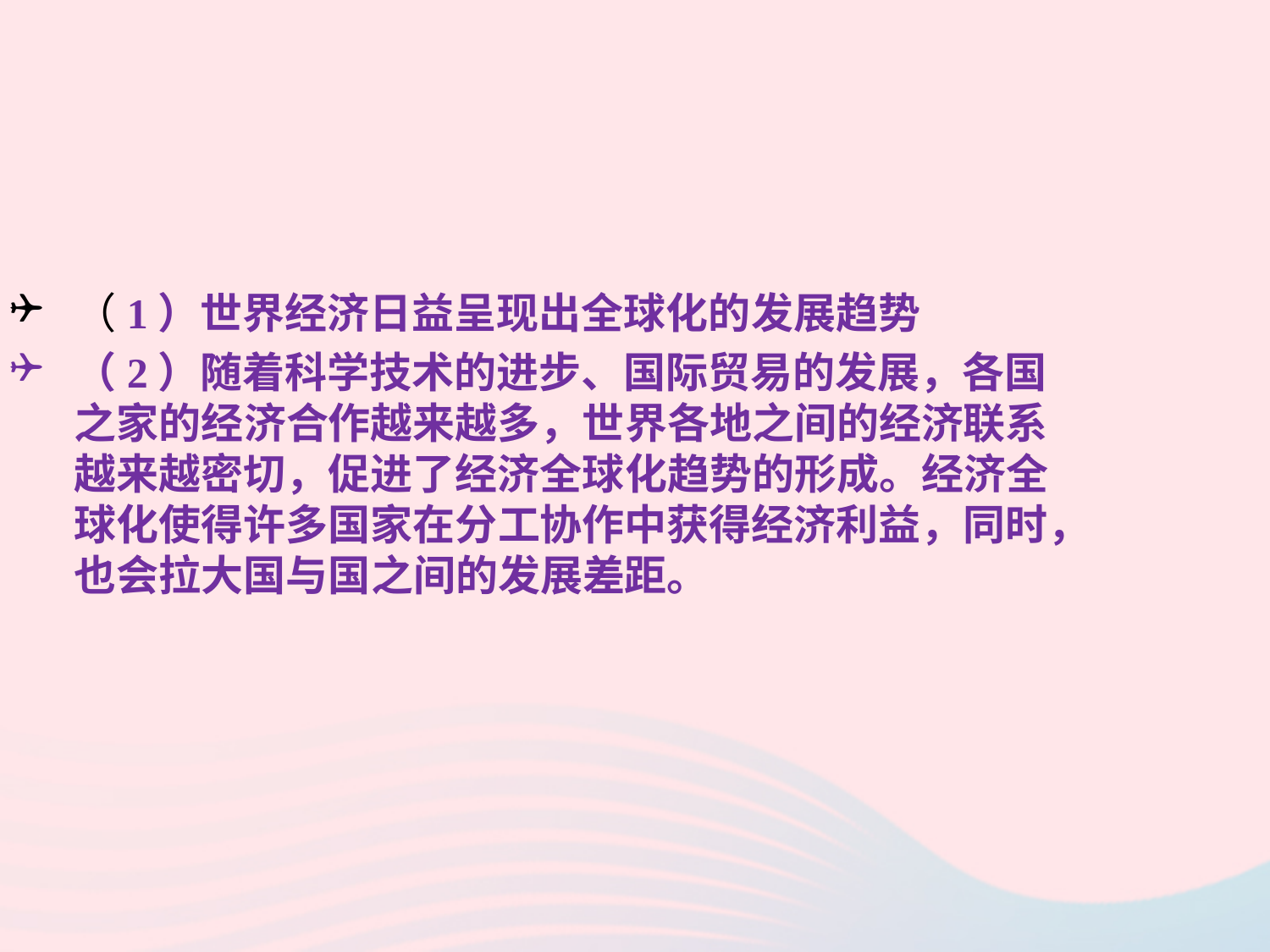

（1）世界经济日益呈现出全球化的发展趋势
（2）随着科学技术的进步、国际贸易的发展，各国之家的经济合作越来越多，世界各地之间的经济联系越来越密切，促进了经济全球化趋势的形成。经济全球化使得许多国家在分工协作中获得经济利益，同时，也会拉大国与国之间的发展差距。